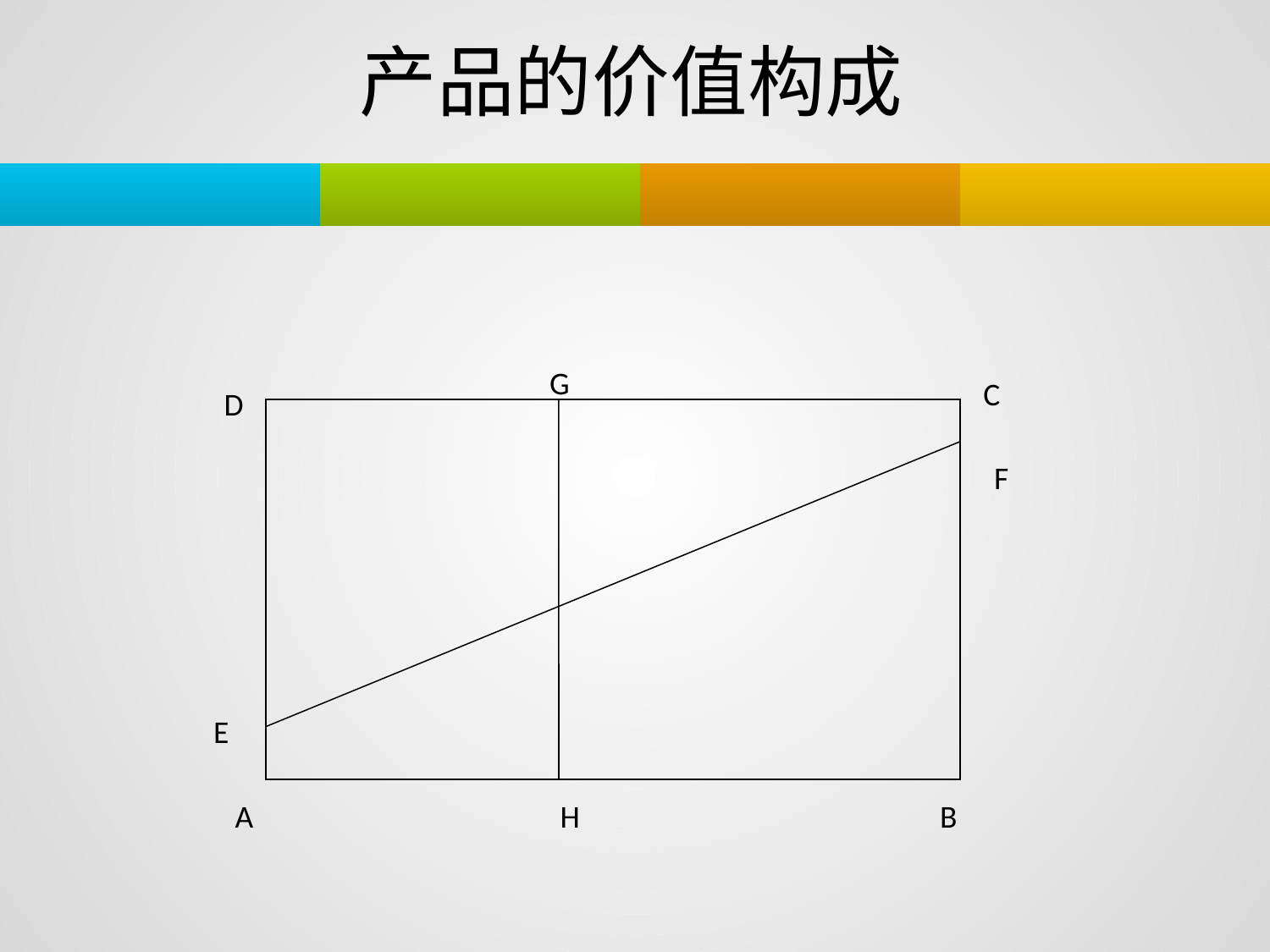

# 产品的价值构成

G
C
D

F
E
A
H
B